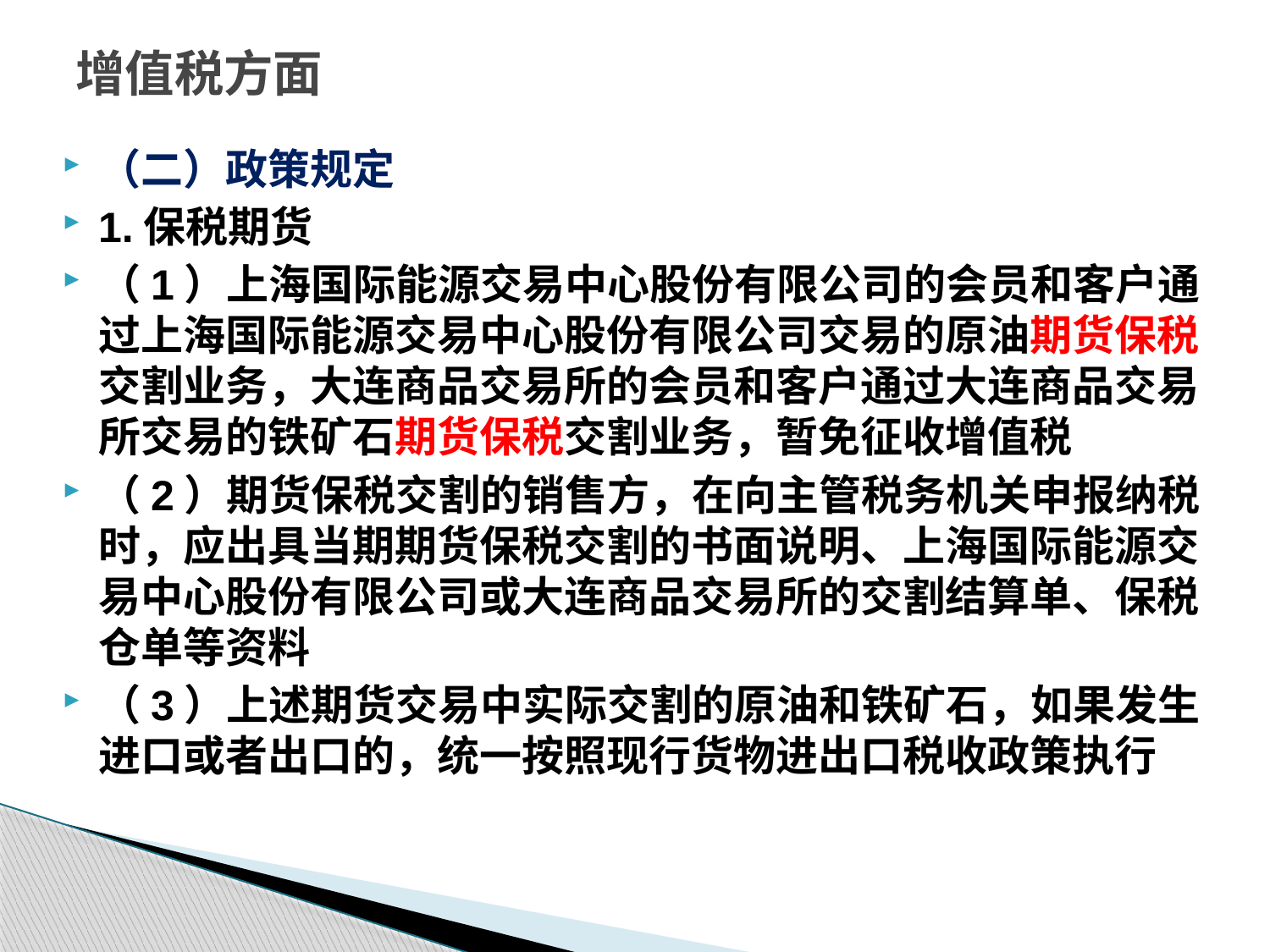

# 增值税方面
（二）政策规定
1.保税期货
（1）上海国际能源交易中心股份有限公司的会员和客户通过上海国际能源交易中心股份有限公司交易的原油期货保税交割业务，大连商品交易所的会员和客户通过大连商品交易所交易的铁矿石期货保税交割业务，暂免征收增值税
（2）期货保税交割的销售方，在向主管税务机关申报纳税时，应出具当期期货保税交割的书面说明、上海国际能源交易中心股份有限公司或大连商品交易所的交割结算单、保税仓单等资料
（3）上述期货交易中实际交割的原油和铁矿石，如果发生进口或者出口的，统一按照现行货物进出口税收政策执行